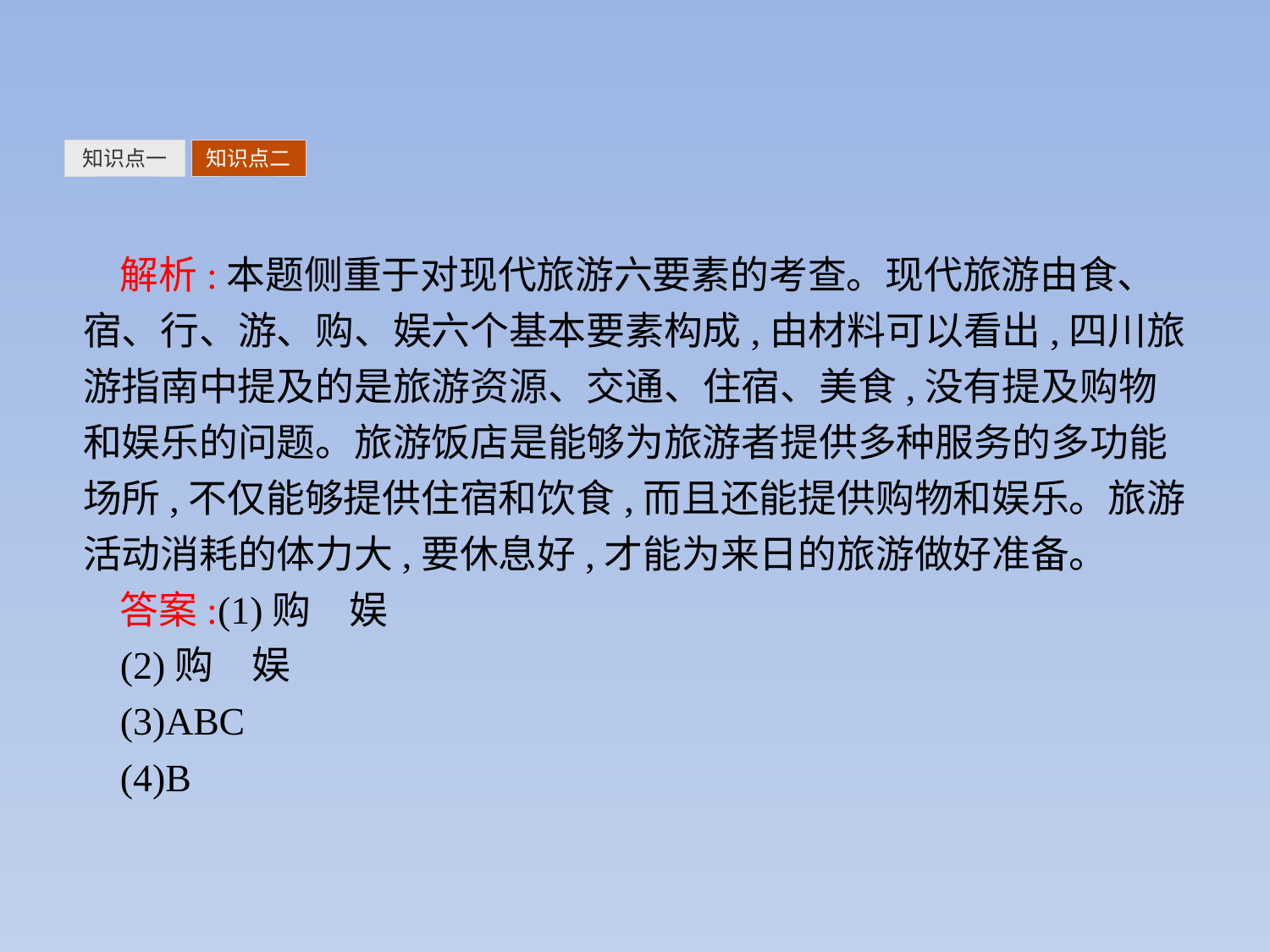

知识点一
知识点二
解析:本题侧重于对现代旅游六要素的考查。现代旅游由食、宿、行、游、购、娱六个基本要素构成,由材料可以看出,四川旅游指南中提及的是旅游资源、交通、住宿、美食,没有提及购物和娱乐的问题。旅游饭店是能够为旅游者提供多种服务的多功能场所,不仅能够提供住宿和饮食,而且还能提供购物和娱乐。旅游活动消耗的体力大,要休息好,才能为来日的旅游做好准备。
答案:(1)购　娱
(2)购　娱
(3)ABC
(4)B